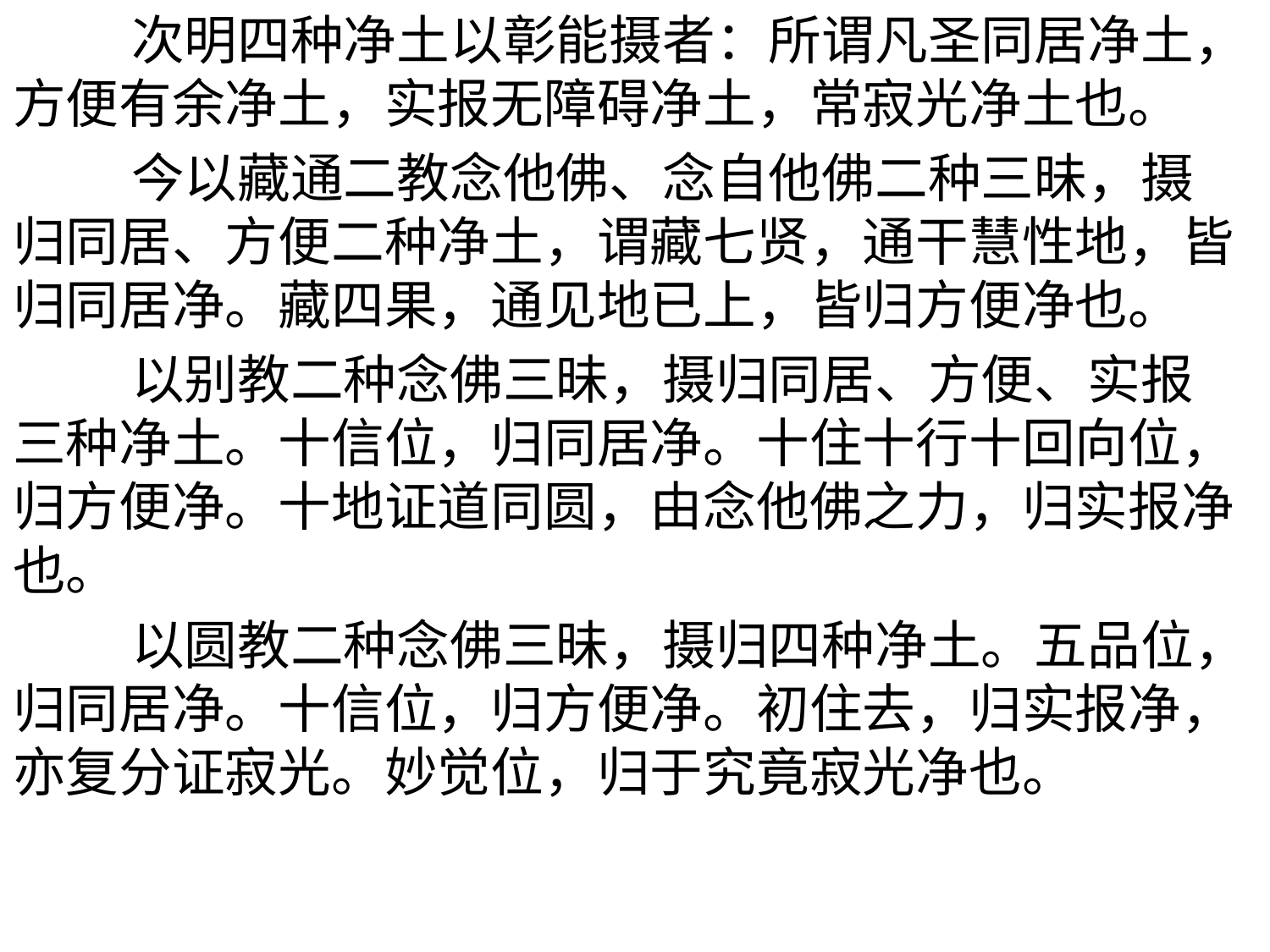

次明四种净土以彰能摄者：所谓凡圣同居净土，方便有余净土，实报无障碍净土，常寂光净土也。
         今以藏通二教念他佛、念自他佛二种三昧，摄归同居、方便二种净土，谓藏七贤，通干慧性地，皆归同居净。藏四果，通见地已上，皆归方便净也。
         以别教二种念佛三昧，摄归同居、方便、实报三种净土。十信位，归同居净。十住十行十回向位，归方便净。十地证道同圆，由念他佛之力，归实报净也。
         以圆教二种念佛三昧，摄归四种净土。五品位，归同居净。十信位，归方便净。初住去，归实报净，亦复分证寂光。妙觉位，归于究竟寂光净也。